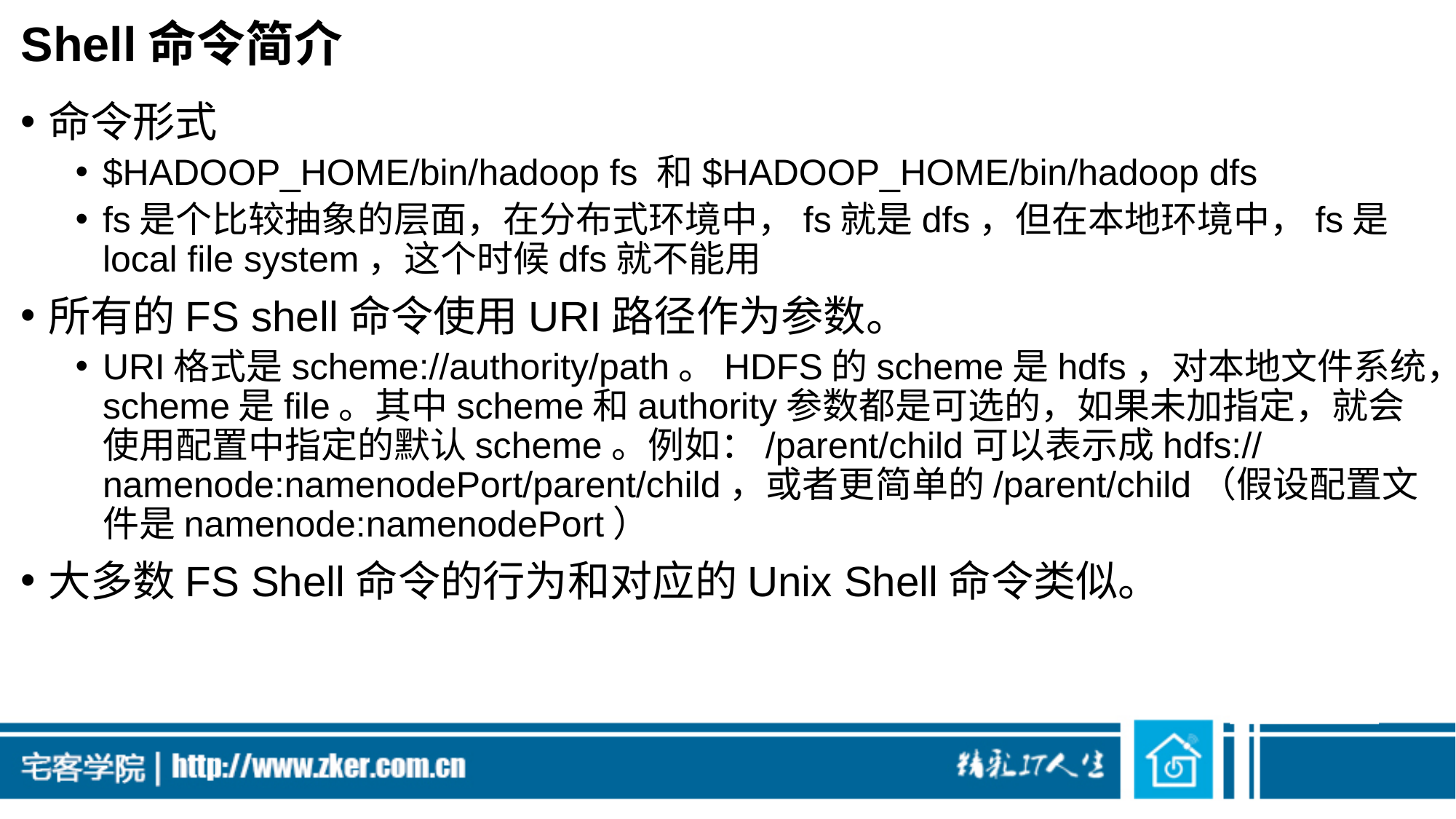

# Shell命令简介
命令形式
$HADOOP_HOME/bin/hadoop fs 和$HADOOP_HOME/bin/hadoop dfs
fs是个比较抽象的层面，在分布式环境中，fs就是dfs，但在本地环境中，fs是local file system，这个时候dfs就不能用
所有的FS shell命令使用URI路径作为参数。
URI格式是scheme://authority/path。HDFS的scheme是hdfs，对本地文件系统，scheme是file。其中scheme和authority参数都是可选的，如果未加指定，就会使用配置中指定的默认scheme。例如：/parent/child可以表示成hdfs://namenode:namenodePort/parent/child，或者更简单的/parent/child（假设配置文件是namenode:namenodePort）
大多数FS Shell命令的行为和对应的Unix Shell命令类似。